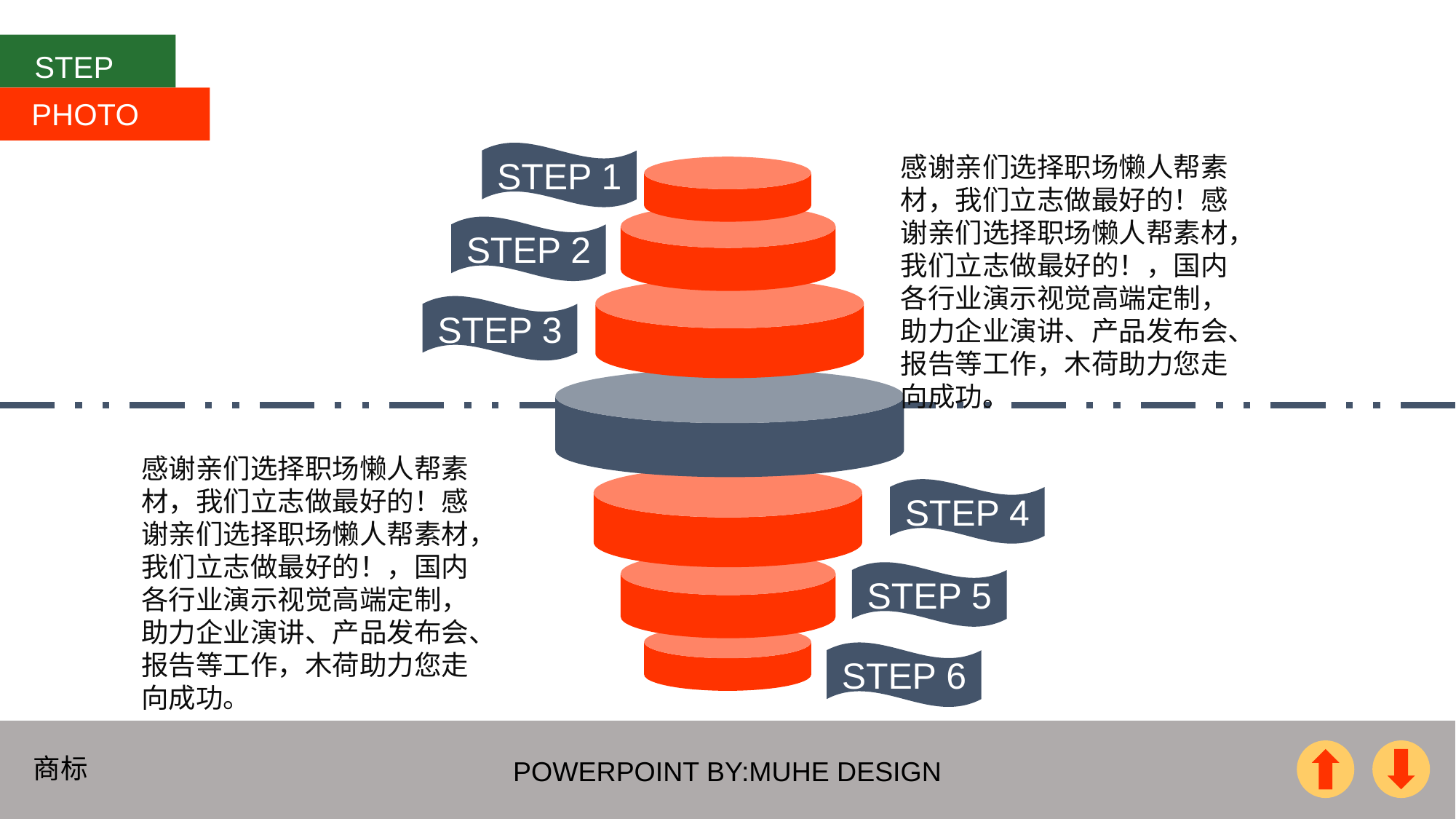

STEP
PHOTO
STEP 1
感谢亲们选择职场懒人帮素材，我们立志做最好的！感谢亲们选择职场懒人帮素材，我们立志做最好的！，国内各行业演示视觉高端定制，助力企业演讲、产品发布会、报告等工作，木荷助力您走向成功。

STEP 2

STEP 3

感谢亲们选择职场懒人帮素材，我们立志做最好的！感谢亲们选择职场懒人帮素材，我们立志做最好的！，国内各行业演示视觉高端定制，助力企业演讲、产品发布会、报告等工作，木荷助力您走向成功。

STEP 4

STEP 5

STEP 6